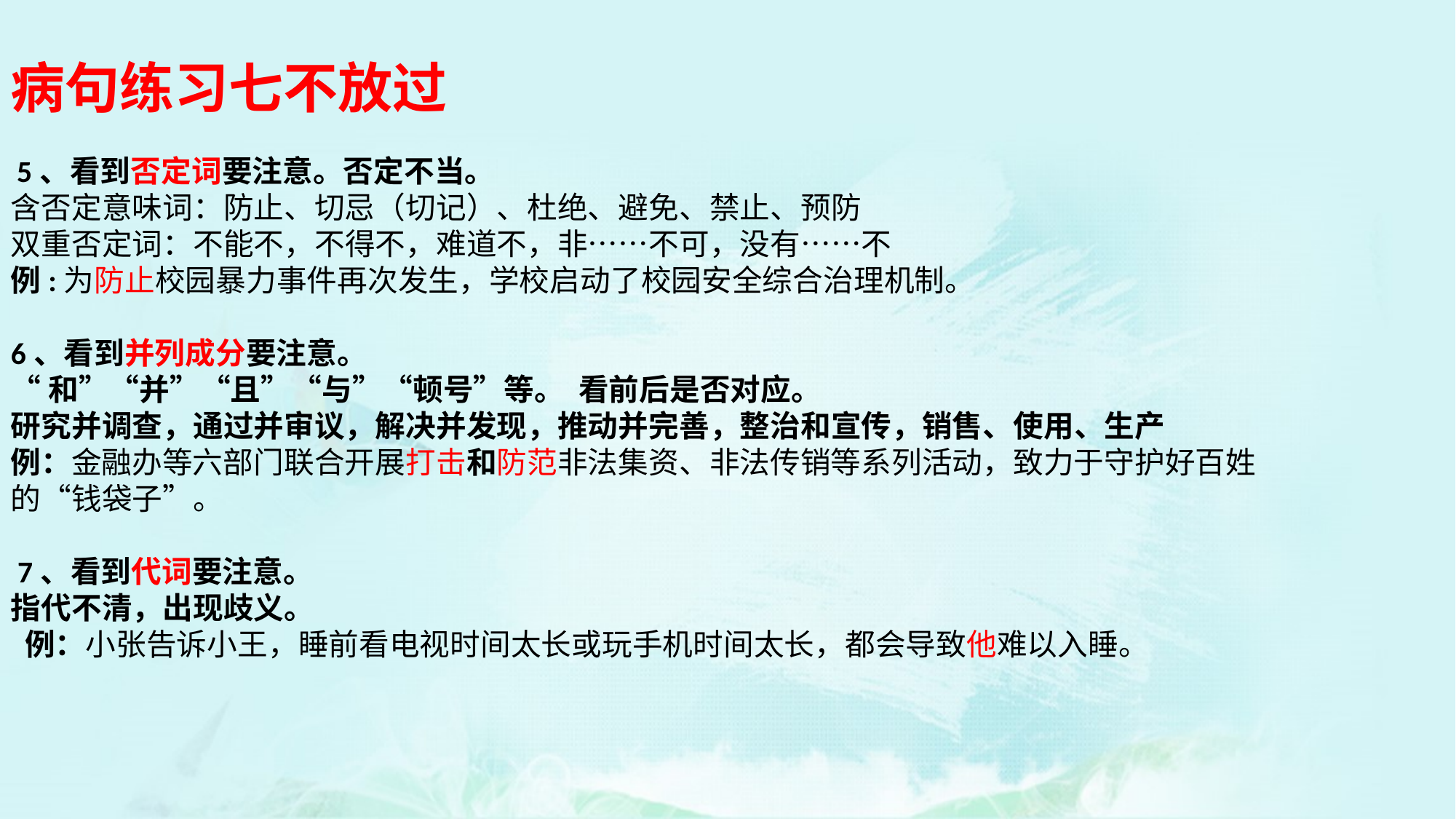

病句练习七不放过

 5、看到否定词要注意。否定不当。
含否定意味词：防止、切忌（切记）、杜绝、避免、禁止、预防
双重否定词：不能不，不得不，难道不，非……不可，没有……不
例:为防止校园暴力事件再次发生，学校启动了校园安全综合治理机制。

6、看到并列成分要注意。
“和”“并”“且”“与”“顿号”等。  看前后是否对应。
研究并调查，通过并审议，解决并发现，推动并完善，整治和宣传，销售、使用、生产
例：金融办等六部门联合开展打击和防范非法集资、非法传销等系列活动，致力于守护好百姓的“钱袋子”。

 7、看到代词要注意。
指代不清，出现歧义。
 例：小张告诉小王，睡前看电视时间太长或玩手机时间太长，都会导致他难以入睡。